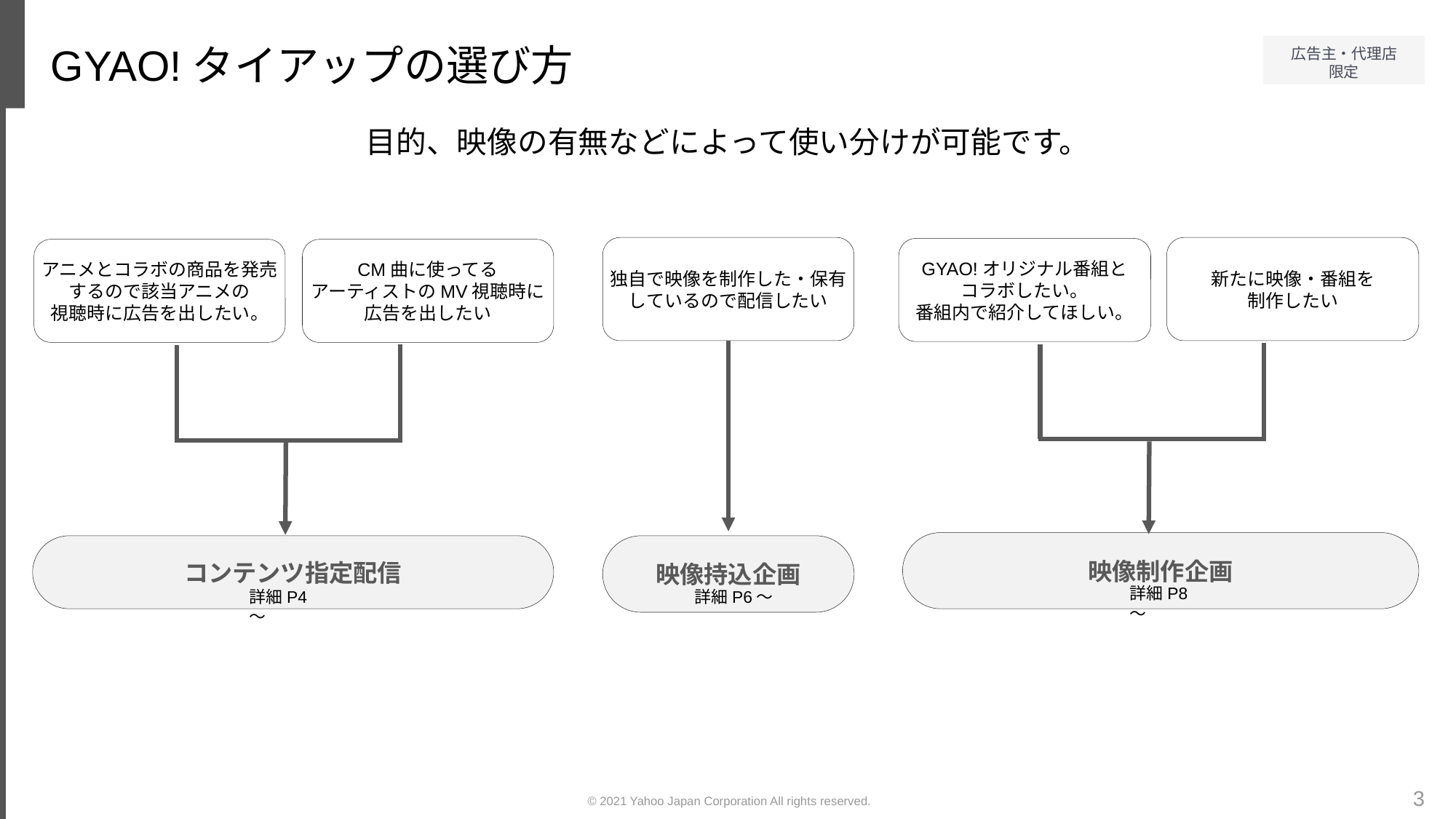

GYAO!タイアップの選び方
目的、映像の有無などによって使い分けが可能です。
独自で映像を制作した・保有しているので配信したい
新たに映像・番組を
制作したい
GYAO!オリジナル番組と
コラボしたい。
番組内で紹介してほしい。
アニメとコラボの商品を発売するので該当アニメの
視聴時に広告を出したい。
CM曲に使ってる
アーティストのMV視聴時に広告を出したい
映像制作企画
コンテンツ指定配信
映像持込企画
詳細P8～
詳細P4～
詳細P6～
3